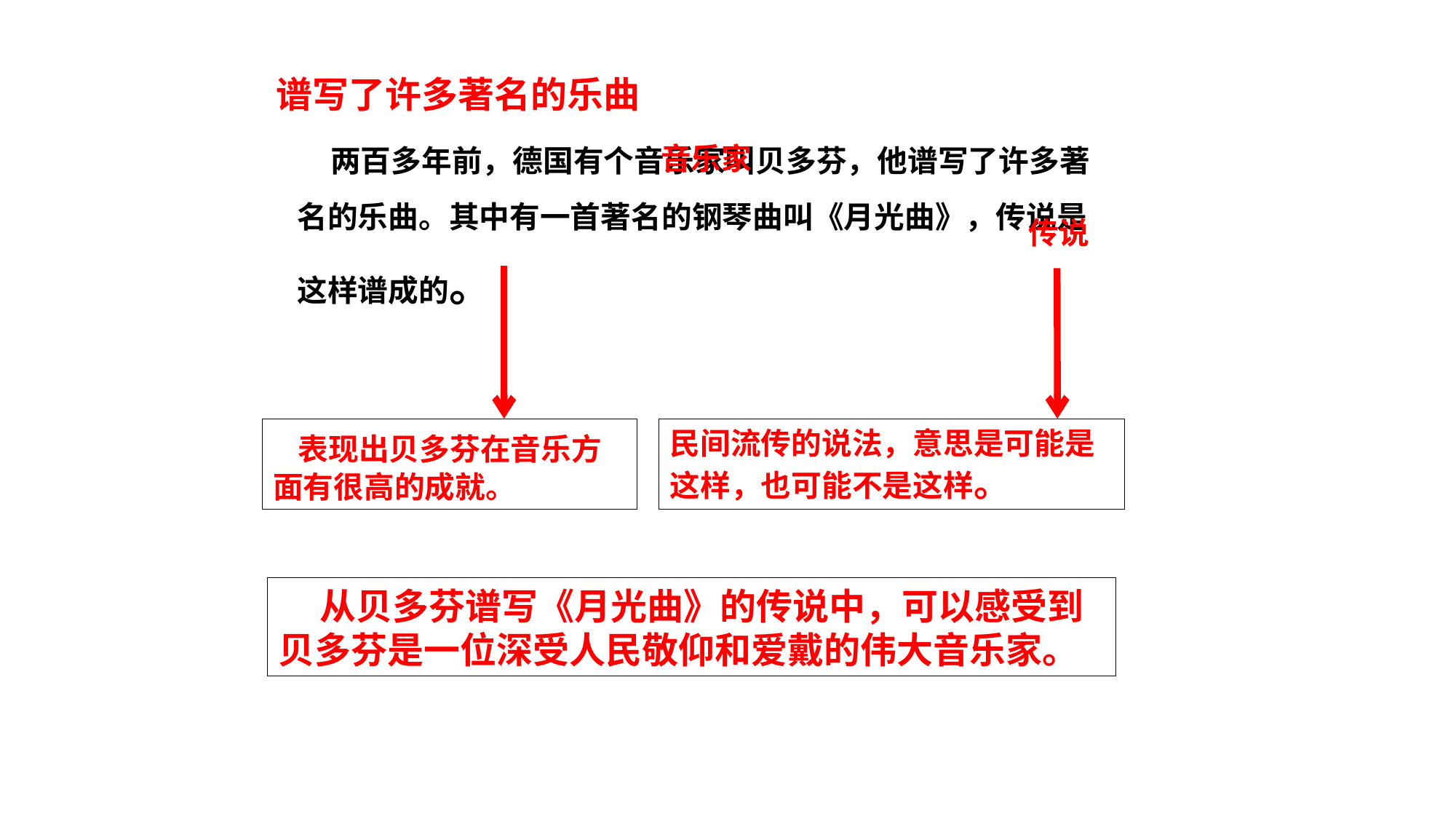

谱写了许多著名的乐曲
   两百多年前，德国有个音乐家叫贝多芬，他谱写了许多著名的乐曲。其中有一首著名的钢琴曲叫《月光曲》，传说是这样谱成的。
音乐家
传说
  表现出贝多芬在音乐方面有很高的成就。
民间流传的说法，意思是可能是这样，也可能不是这样。
    从贝多芬谱写《月光曲》的传说中，可以感受到贝多芬是一位深受人民敬仰和爱戴的伟大音乐家。